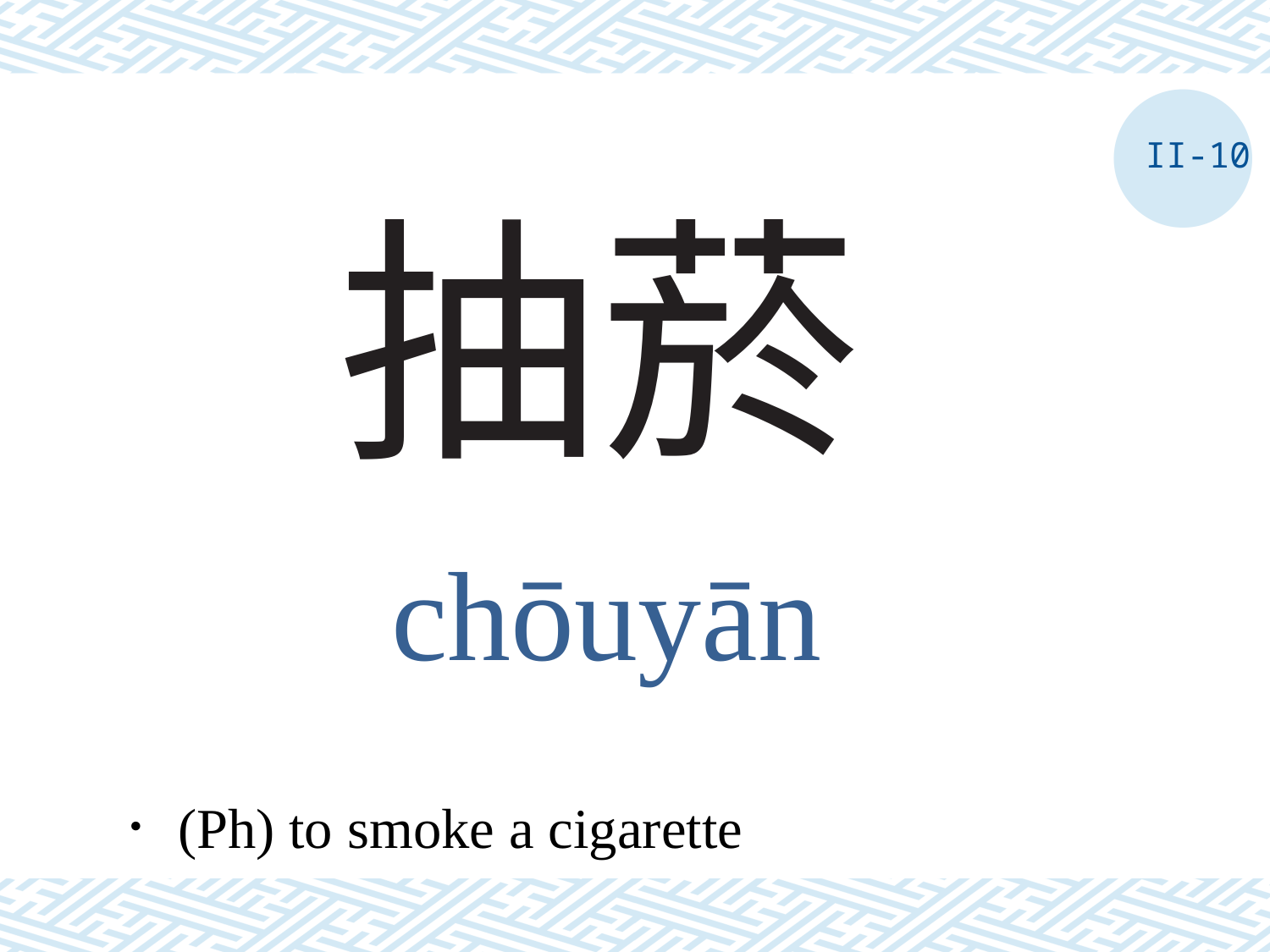

II-10

# 抽菸
chōuyān
．(Ph) to smoke a cigarette